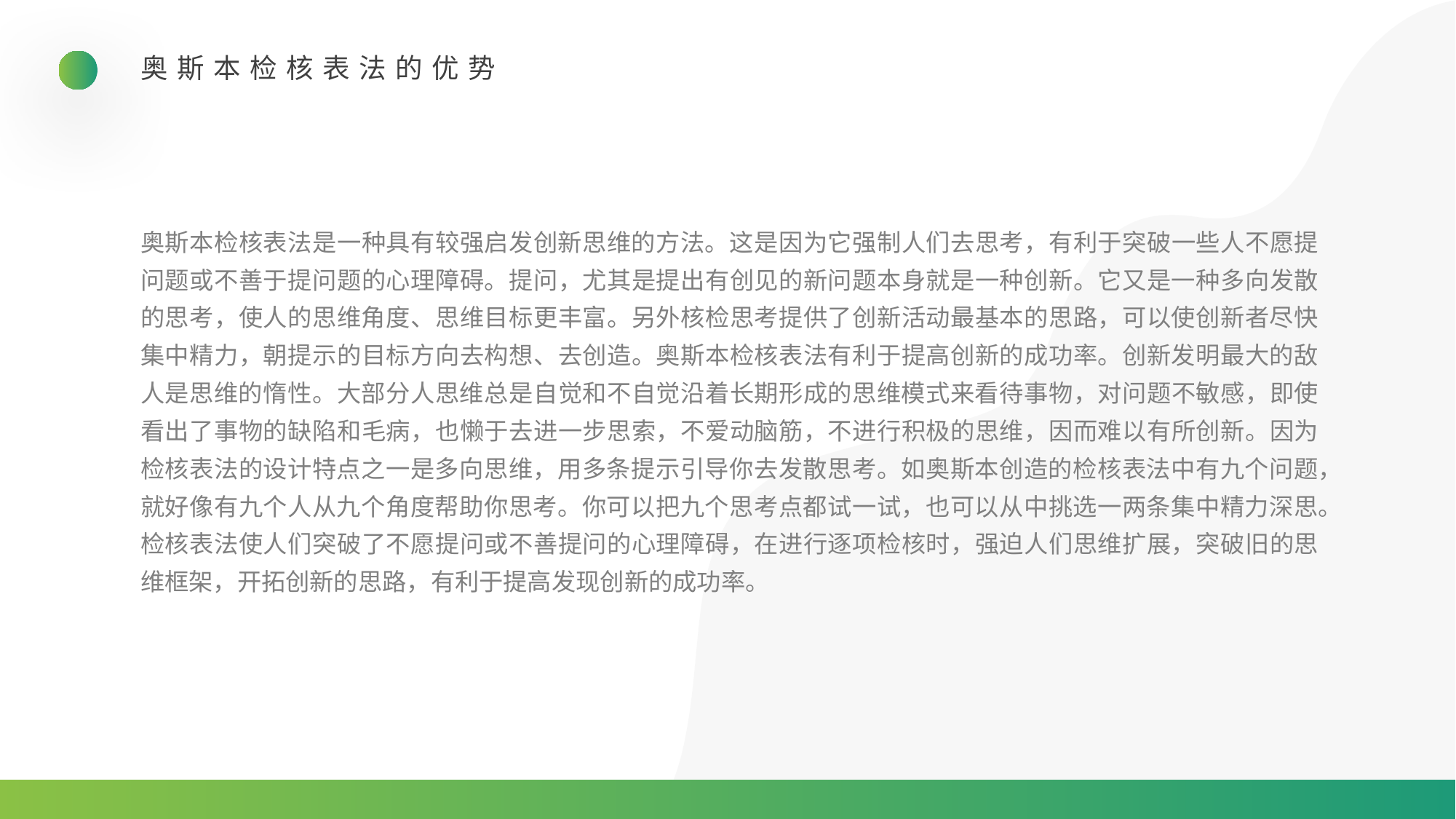

奥斯本检核表法的优势
奥斯本检核表法是一种具有较强启发创新思维的方法。这是因为它强制人们去思考，有利于突破一些人不愿提问题或不善于提问题的心理障碍。提问，尤其是提出有创见的新问题本身就是一种创新。它又是一种多向发散的思考，使人的思维角度、思维目标更丰富。另外核检思考提供了创新活动最基本的思路，可以使创新者尽快集中精力，朝提示的目标方向去构想、去创造。奥斯本检核表法有利于提高创新的成功率。创新发明最大的敌人是思维的惰性。大部分人思维总是自觉和不自觉沿着长期形成的思维模式来看待事物，对问题不敏感，即使看出了事物的缺陷和毛病，也懒于去进一步思索，不爱动脑筋，不进行积极的思维，因而难以有所创新。因为检核表法的设计特点之一是多向思维，用多条提示引导你去发散思考。如奥斯本创造的检核表法中有九个问题，就好像有九个人从九个角度帮助你思考。你可以把九个思考点都试一试，也可以从中挑选一两条集中精力深思。检核表法使人们突破了不愿提问或不善提问的心理障碍，在进行逐项检核时，强迫人们思维扩展，突破旧的思维框架，开拓创新的思路，有利于提高发现创新的成功率。